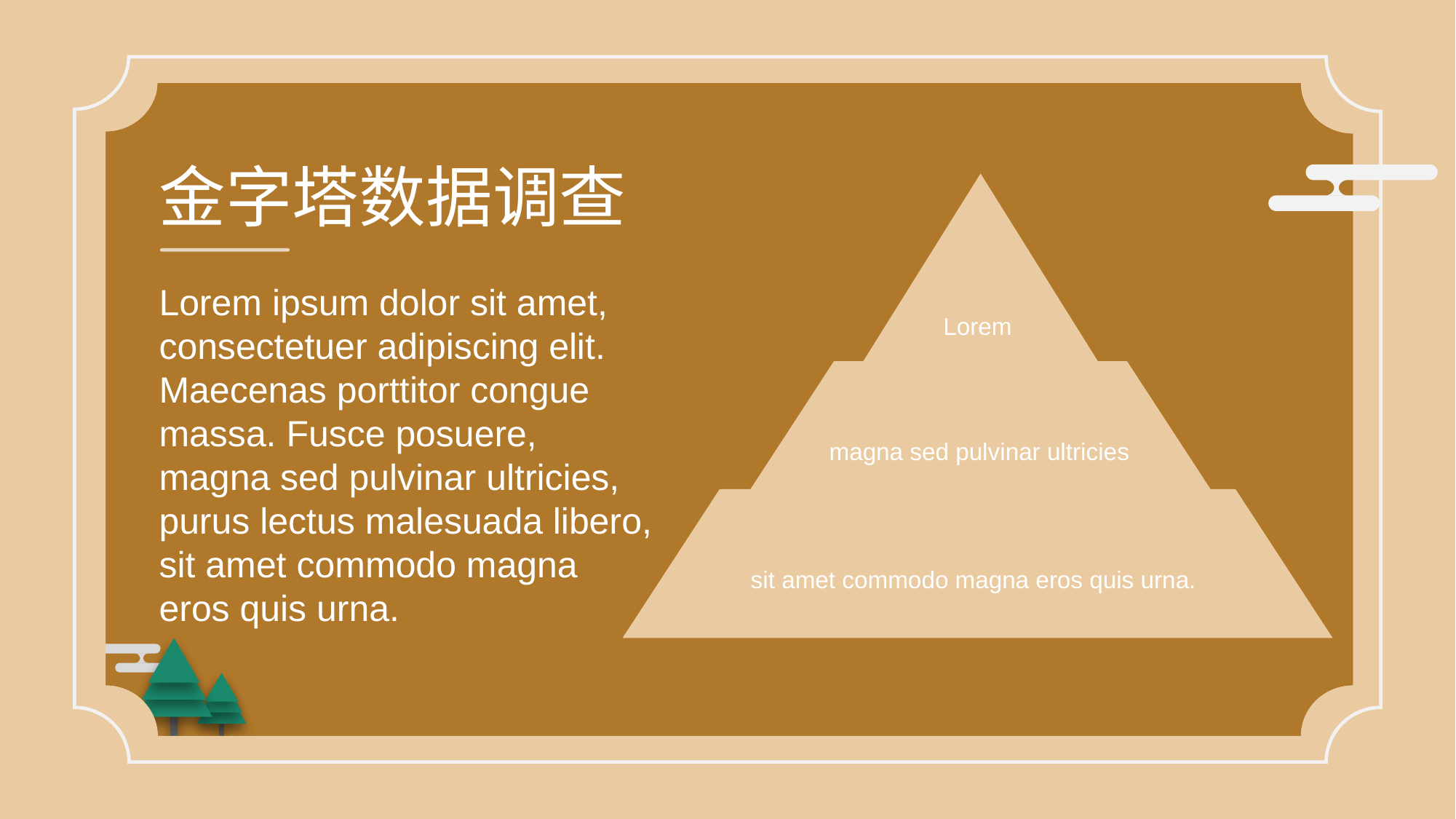

金字塔数据调查

顶层
Lorem ipsum dolor sit amet, consectetuer adipiscing elit. Maecenas porttitor congue massa. Fusce posuere, magna sed pulvinar ultricies, purus lectus malesuada libero, sit amet commodo magna eros quis urna.
Lorem

中层
magna sed pulvinar ultricies

基层
sit amet commodo magna eros quis urna.